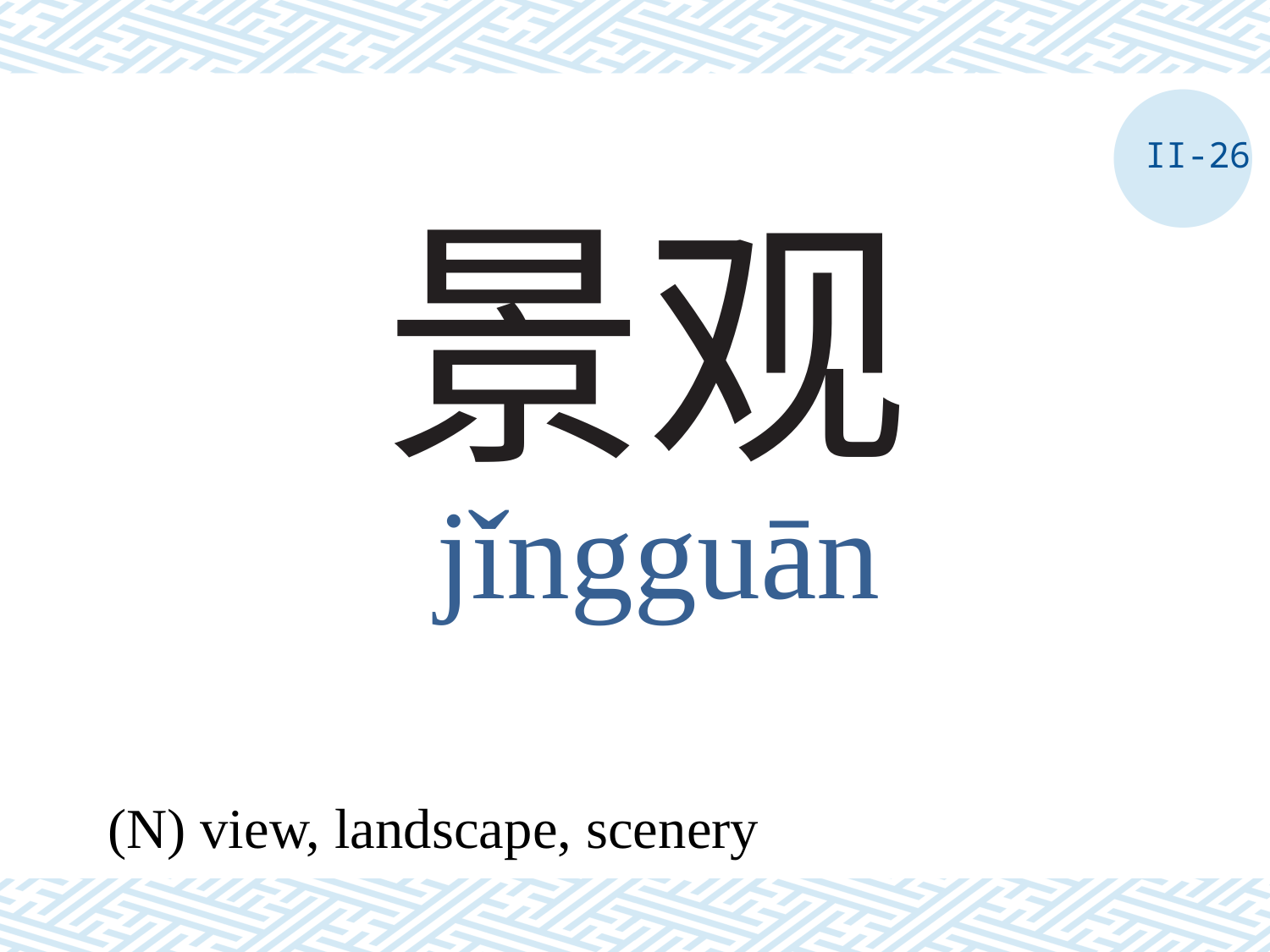

II-26

# 景观
jǐngguān
(N) view, landscape, scenery